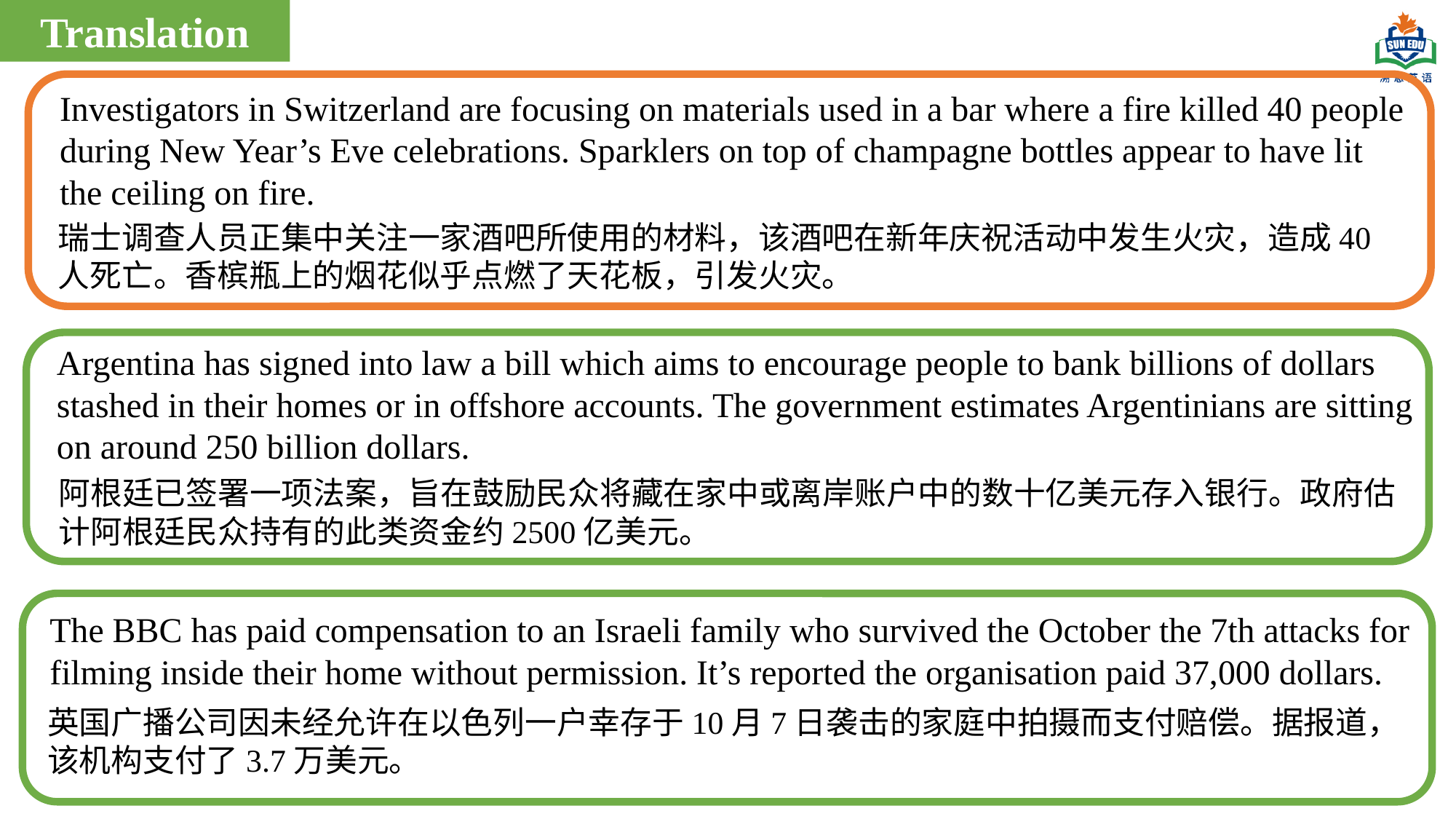

Translation

Investigators in Switzerland are focusing on materials used in a bar where a fire killed 40 people during New Year’s Eve celebrations. Sparklers on top of champagne bottles appear to have lit the ceiling on fire.
瑞士调查人员正集中关注一家酒吧所使用的材料，该酒吧在新年庆祝活动中发生火灾，造成40人死亡。香槟瓶上的烟花似乎点燃了天花板，引发火灾。

Argentina has signed into law a bill which aims to encourage people to bank billions of dollars stashed in their homes or in offshore accounts. The government estimates Argentinians are sitting on around 250 billion dollars.
阿根廷已签署一项法案，旨在鼓励民众将藏在家中或离岸账户中的数十亿美元存入银行。政府估计阿根廷民众持有的此类资金约2500亿美元。

The BBC has paid compensation to an Israeli family who survived the October the 7th attacks for filming inside their home without permission. It’s reported the organisation paid 37,000 dollars.
英国广播公司因未经允许在以色列一户幸存于10月7日袭击的家庭中拍摄而支付赔偿。据报道，该机构支付了3.7万美元。